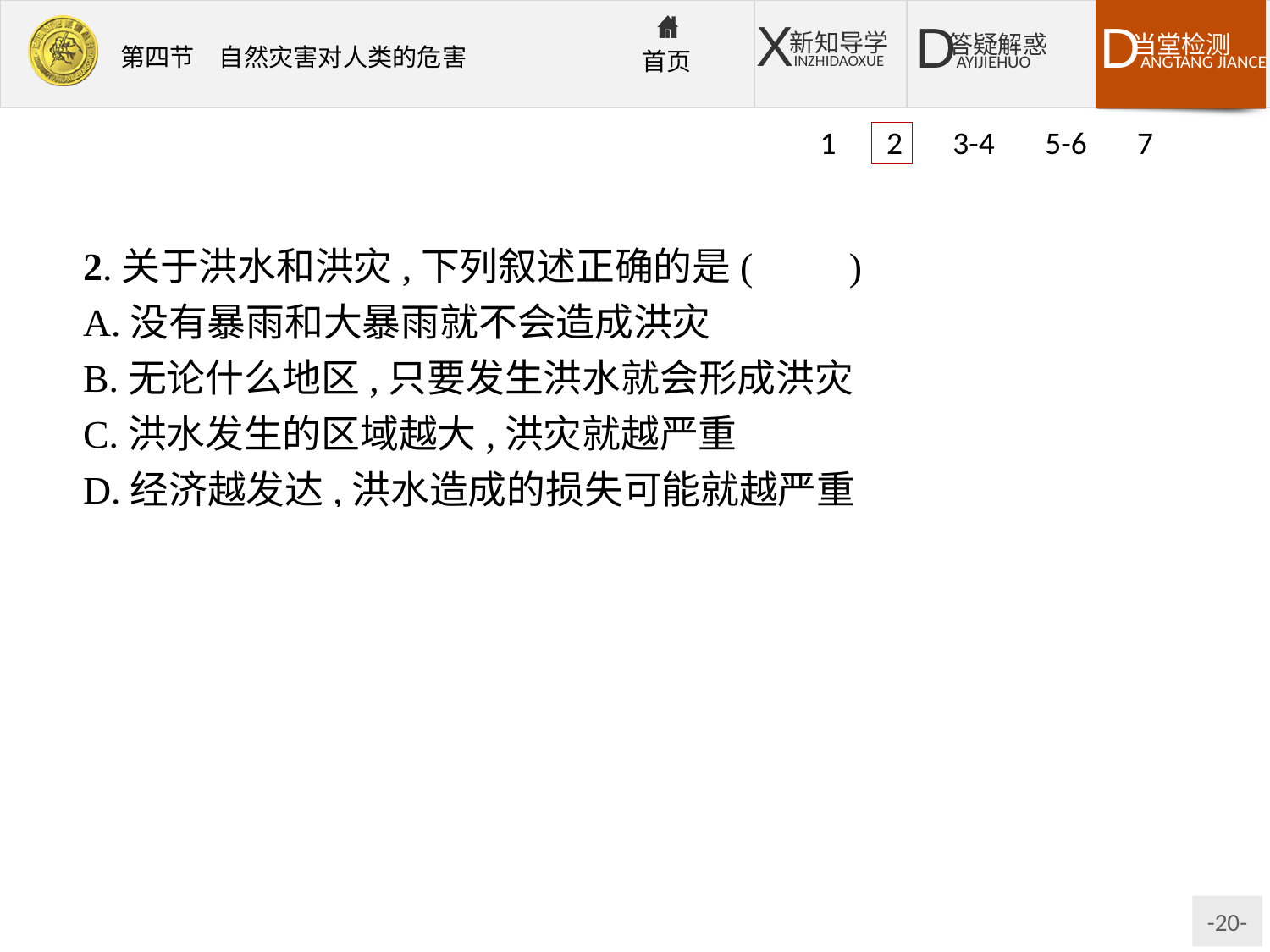

1       2       3-4       5-6       7

2.关于洪水和洪灾,下列叙述正确的是(　　)
A.没有暴雨和大暴雨就不会造成洪灾
B.无论什么地区,只要发生洪水就会形成洪灾
C.洪水发生的区域越大,洪灾就越严重
D.经济越发达,洪水造成的损失可能就越严重

解析:洪水和洪灾是有区别的。如果洪水发生在无人区,不会给人类带来灾害,也就不会形成洪灾。因此,洪水只有发生在有人类活动的区域并且带来灾害时,才能称为洪灾。洪水发生的区域,人口越密集,致灾的可能性就越大;经济越发达,损失就可能越严重。
答案:D